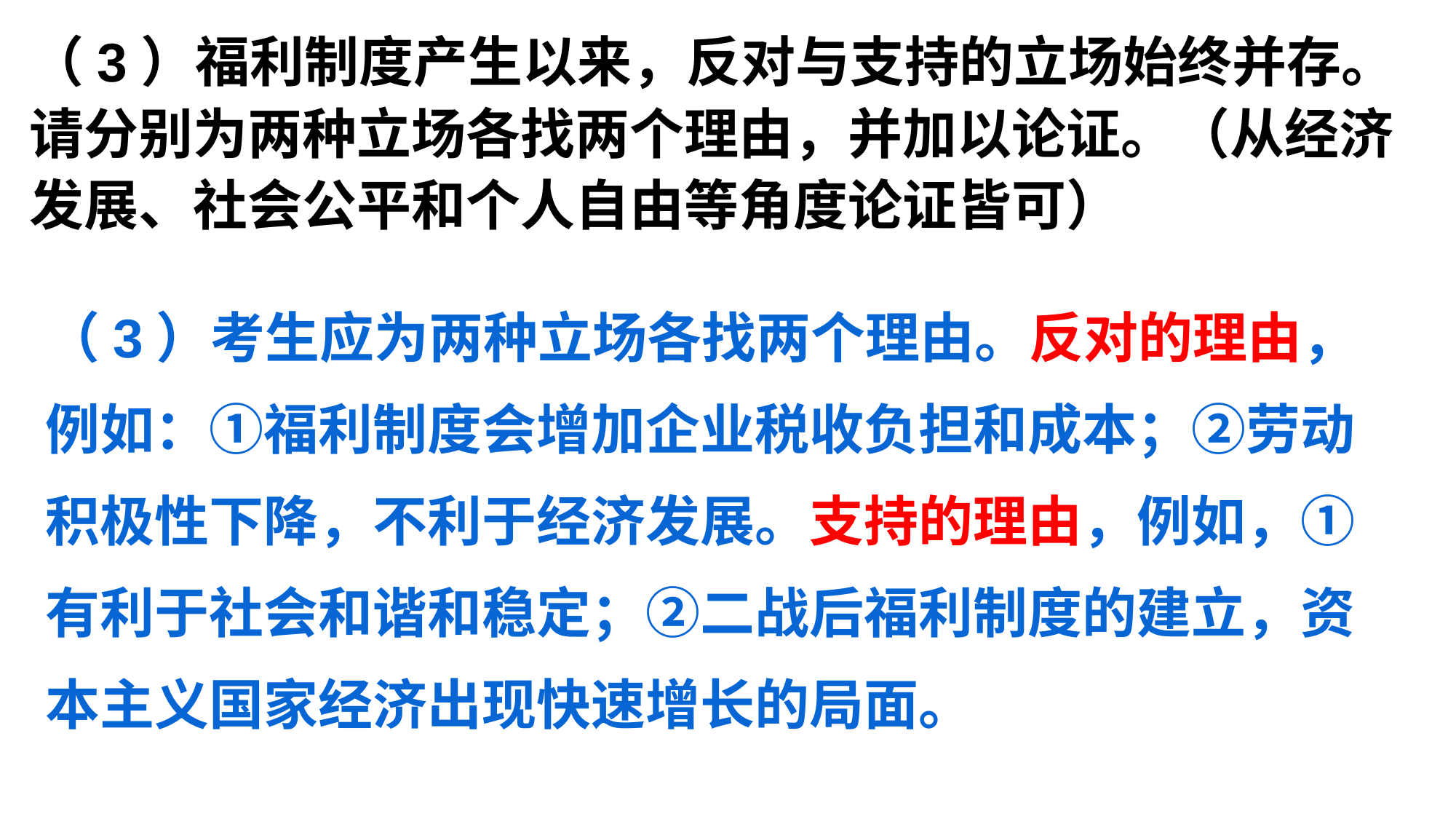

（3）福利制度产生以来，反对与支持的立场始终并存。请分别为两种立场各找两个理由，并加以论证。（从经济发展、社会公平和个人自由等角度论证皆可）
（3）考生应为两种立场各找两个理由。反对的理由，例如：①福利制度会增加企业税收负担和成本；②劳动积极性下降，不利于经济发展。支持的理由，例如，①有利于社会和谐和稳定；②二战后福利制度的建立，资本主义国家经济出现快速增长的局面。